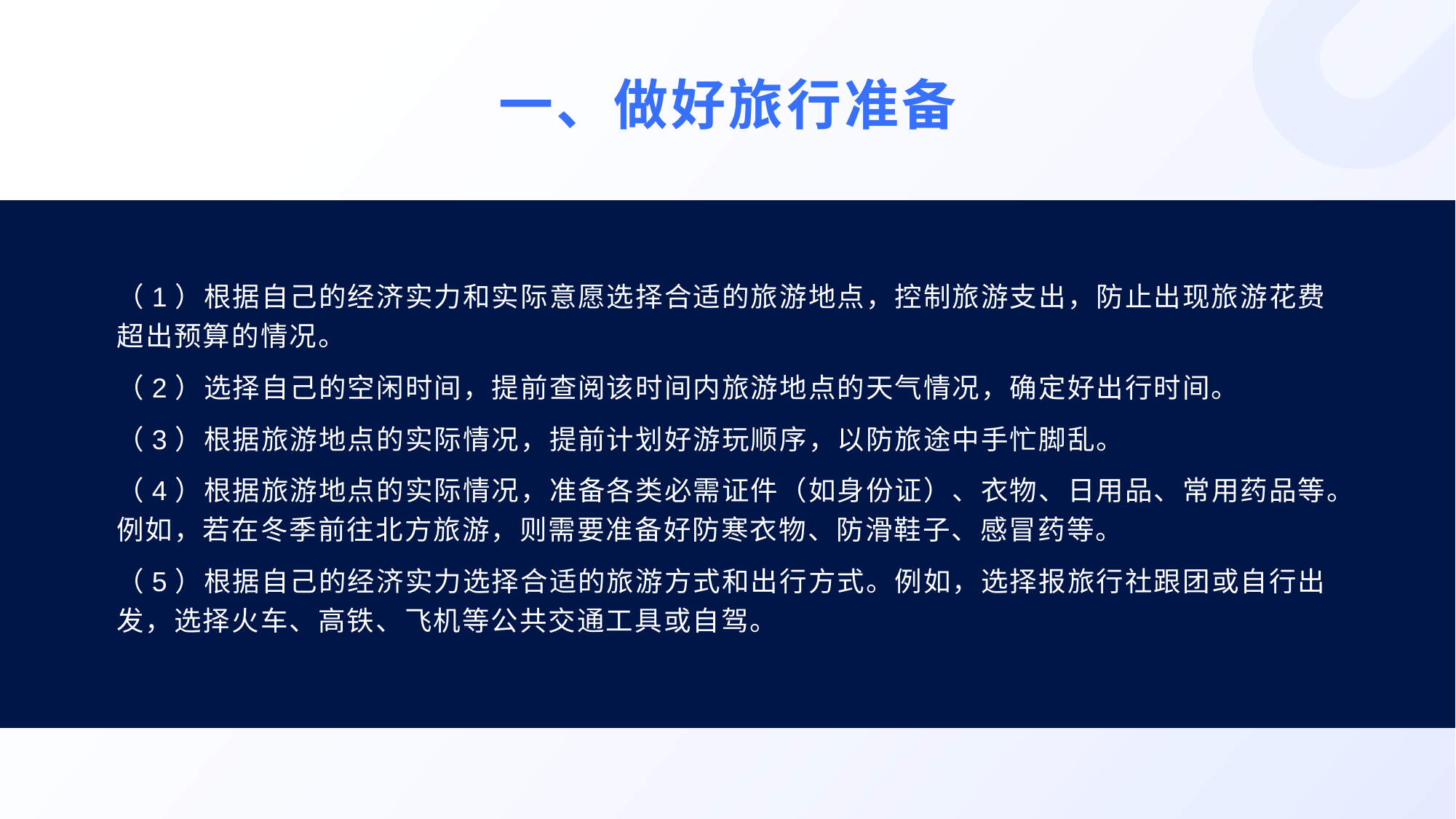

一、做好旅行准备

（1）根据自己的经济实力和实际意愿选择合适的旅游地点，控制旅游支出，防止出现旅游花费超出预算的情况。
（2）选择自己的空闲时间，提前查阅该时间内旅游地点的天气情况，确定好出行时间。
（3）根据旅游地点的实际情况，提前计划好游玩顺序，以防旅途中手忙脚乱。
（4）根据旅游地点的实际情况，准备各类必需证件（如身份证）、衣物、日用品、常用药品等。例如，若在冬季前往北方旅游，则需要准备好防寒衣物、防滑鞋子、感冒药等。
（5）根据自己的经济实力选择合适的旅游方式和出行方式。例如，选择报旅行社跟团或自行出发，选择火车、高铁、飞机等公共交通工具或自驾。